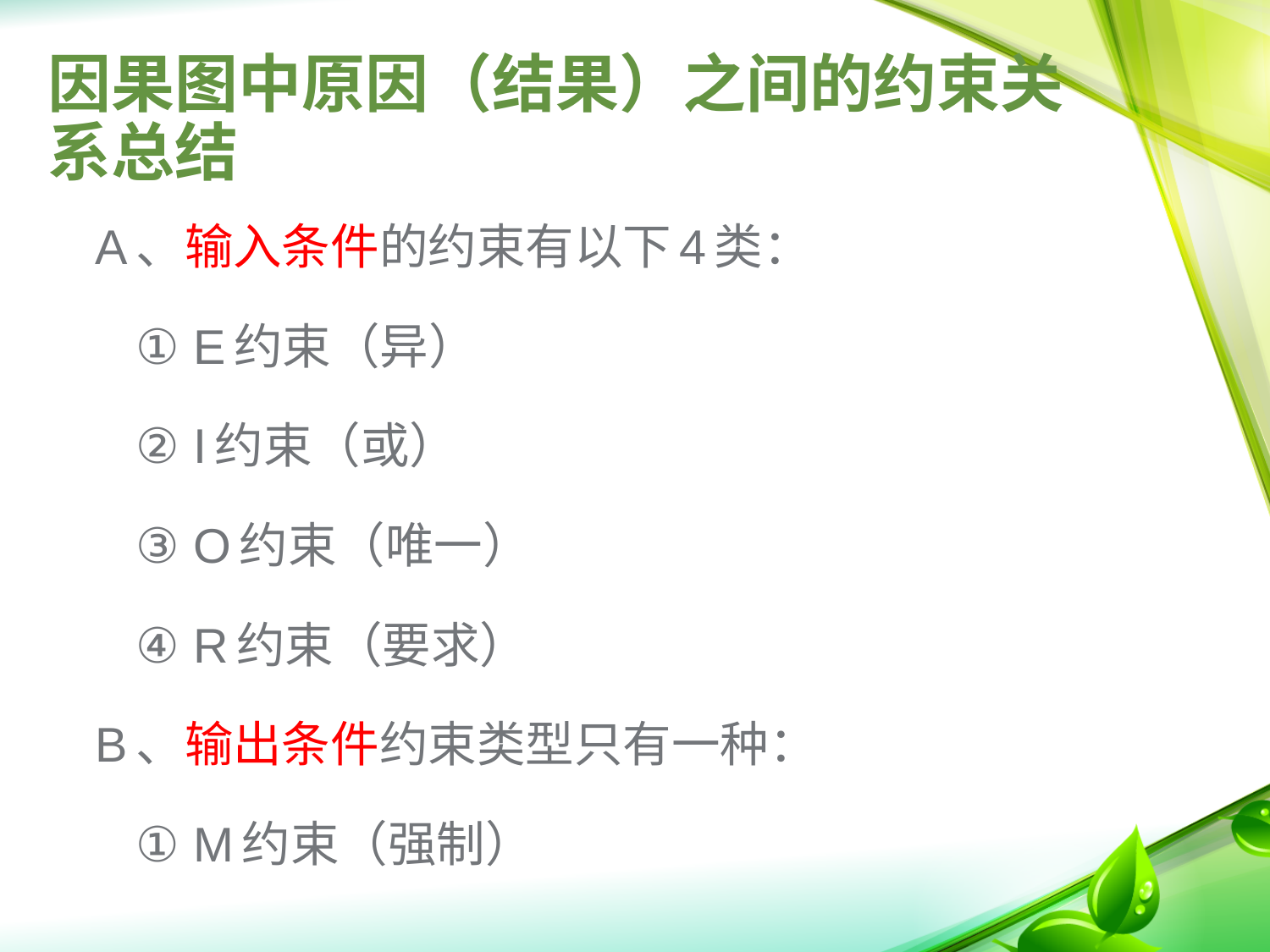

# 因果图中原因（结果）之间的约束关系总结
A、输入条件的约束有以下4类：
   ① E约束（异）
   ② I约束（或）
   ③ O约束（唯一）
   ④ R约束（要求）
B、输出条件约束类型只有一种：
   ① M约束（强制）